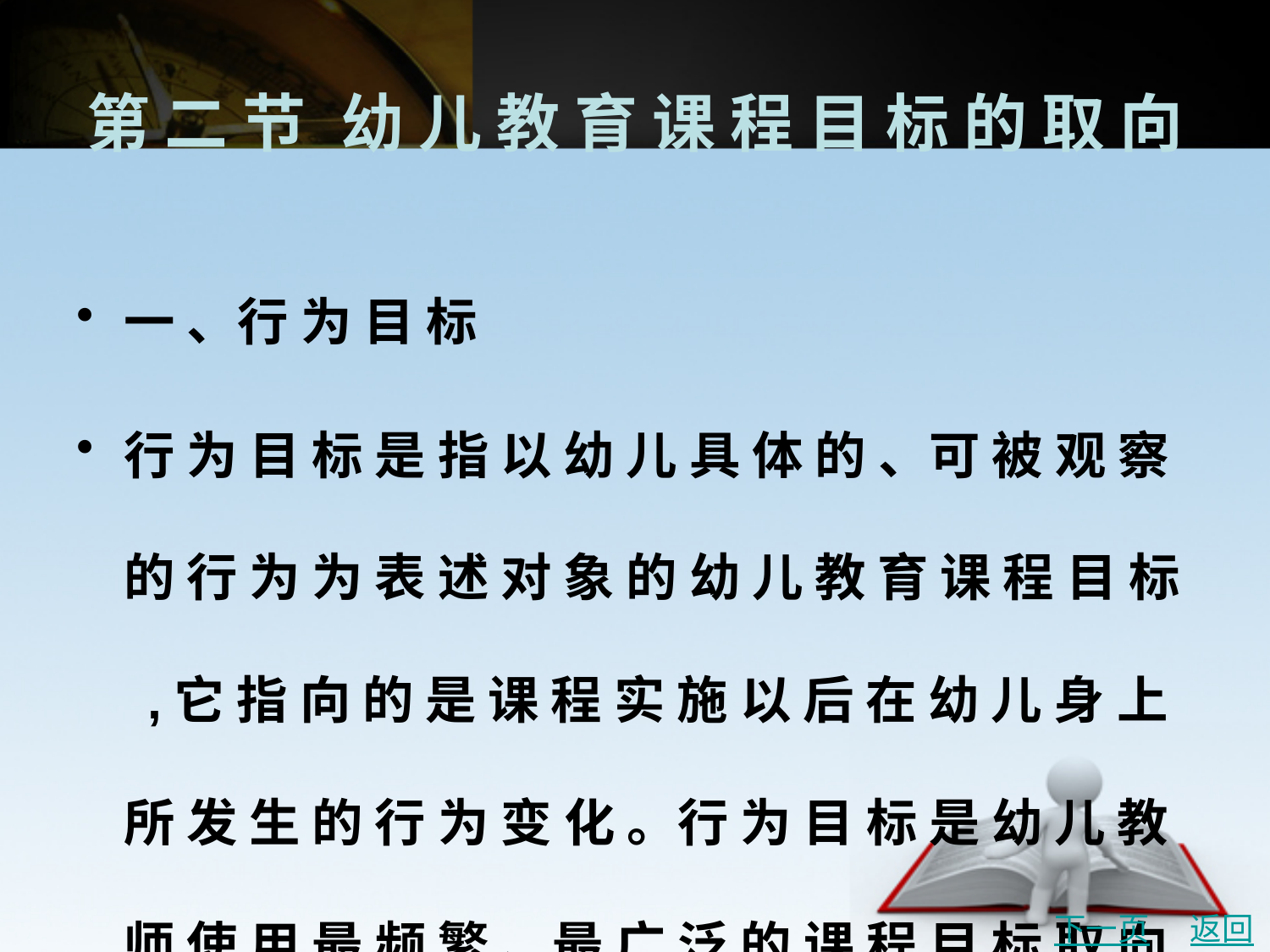

# 第 二 节	幼 儿 教 育 课 程 目 标 的 取 向
一 、行 为 目 标
行 为 目 标 是 指 以 幼 儿 具 体 的 、可 被 观 察 的 行 为 为 表 述 对 象 的 幼 儿 教 育 课 程 目 标 ,它 指 向 的 是 课 程 实 施 以 后 在 幼 儿 身 上 所 发 生 的 行 为 变 化 。行 为 目 标 是 幼 儿 教 师 使 用 最 频 繁 、最 广 泛 的 课 程 目 标 取 向 。

下一页
返回